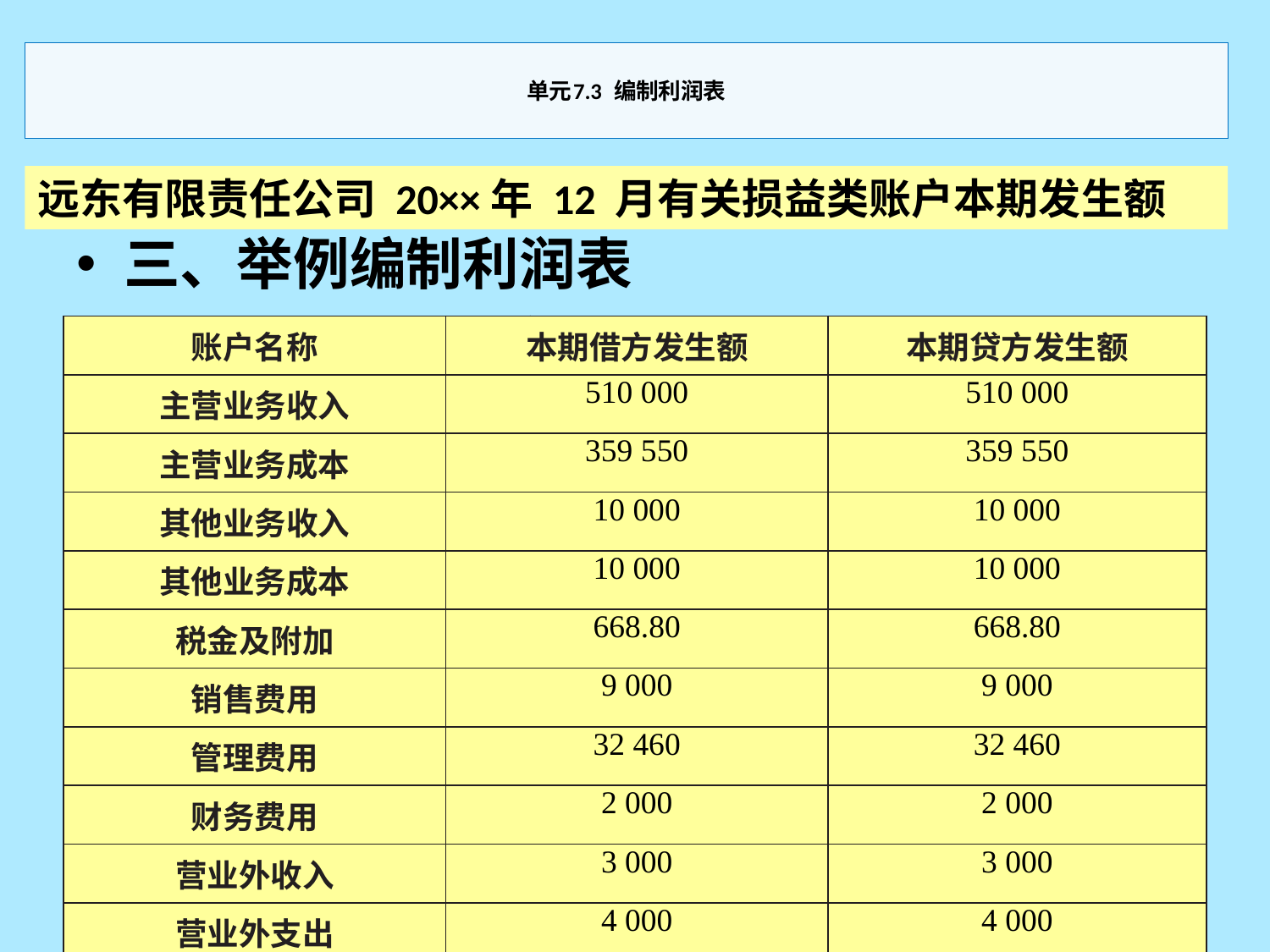

# 单元7.3  编制利润表
远东有限责任公司 20××年 12 月有关损益类账户本期发生额
三、举例编制利润表
【任务7-2】远东有限责任公司20××年12月份根据试算平衡表7-1编制利润表。
| 账户名称 | 本期借方发生额 | 本期贷方发生额 |
| --- | --- | --- |
| 主营业务收入 | 510 000 | 510 000 |
| 主营业务成本 | 359 550 | 359 550 |
| 其他业务收入 | 10 000 | 10 000 |
| 其他业务成本 | 10 000 | 10 000 |
| 税金及附加 | 668.80 | 668.80 |
| 销售费用 | 9 000 | 9 000 |
| 管理费用 | 32 460 | 32 460 |
| 财务费用 | 2 000 | 2 000 |
| 营业外收入 | 3 000 | 3 000 |
| 营业外支出 | 4 000 | 4 000 |
| 所得税费用 | 26 330.30 | 26 330.30 |